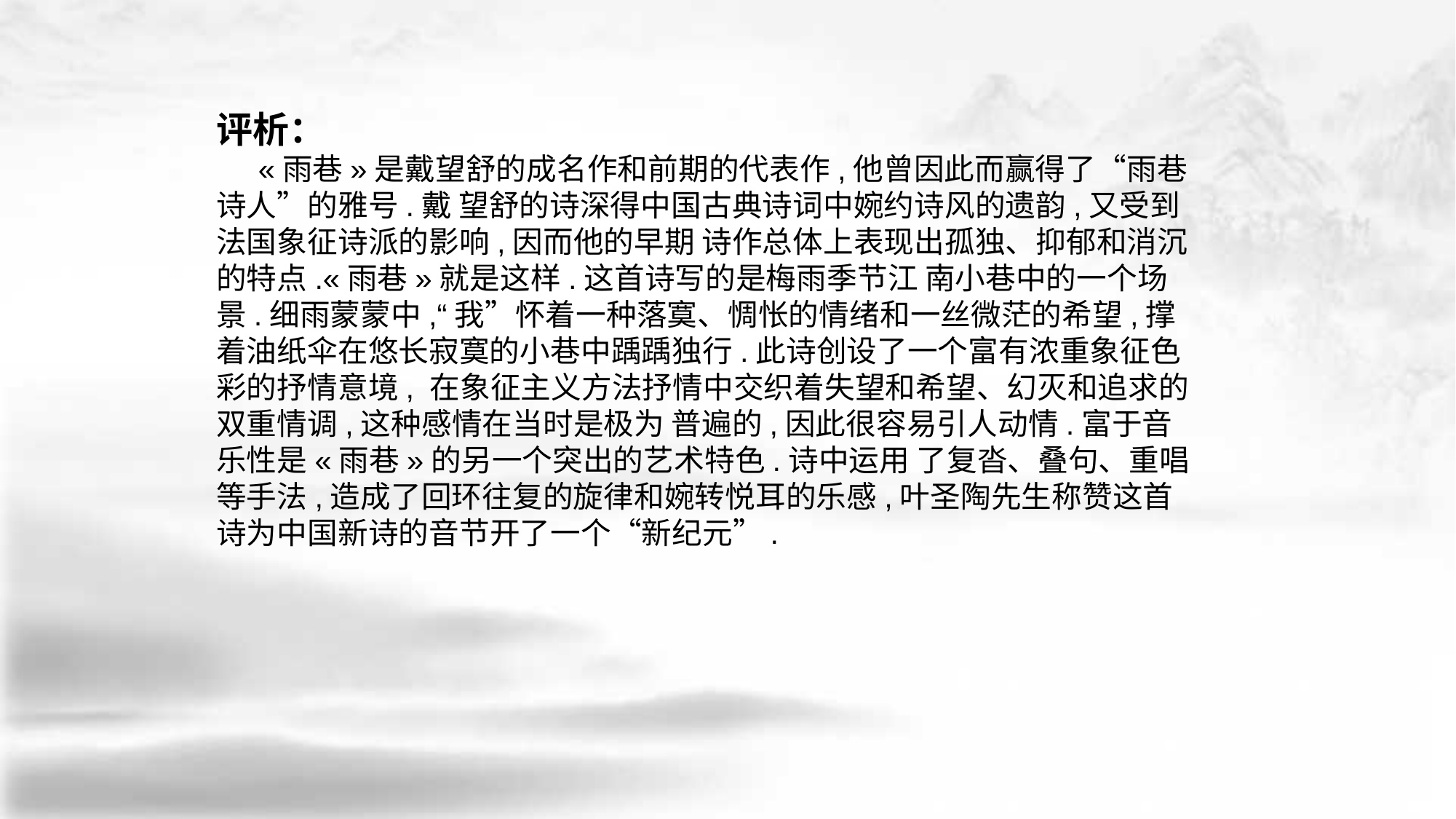

评析：
     «雨巷»是戴望舒的成名作和前期的代表作,他曾因此而赢得了“雨巷诗人”的雅号.戴 望舒的诗深得中国古典诗词中婉约诗风的遗韵,又受到法国象征诗派的影响,因而他的早期 诗作总体上表现出孤独、抑郁和消沉的特点.«雨巷»就是这样.这首诗写的是梅雨季节江 南小巷中的一个场景.细雨蒙蒙中,“我”怀着一种落寞、惆怅的情绪和一丝微茫的希望,撑 着油纸伞在悠长寂寞的小巷中踽踽独行.此诗创设了一个富有浓重象征色彩的抒情意境, 在象征主义方法抒情中交织着失望和希望、幻灭和追求的双重情调,这种感情在当时是极为 普遍的,因此很容易引人动情.富于音乐性是«雨巷»的另一个突出的艺术特色.诗中运用 了复沓、叠句、重唱等手法,造成了回环往复的旋律和婉转悦耳的乐感,叶圣陶先生称赞这首 诗为中国新诗的音节开了一个“新纪元”.